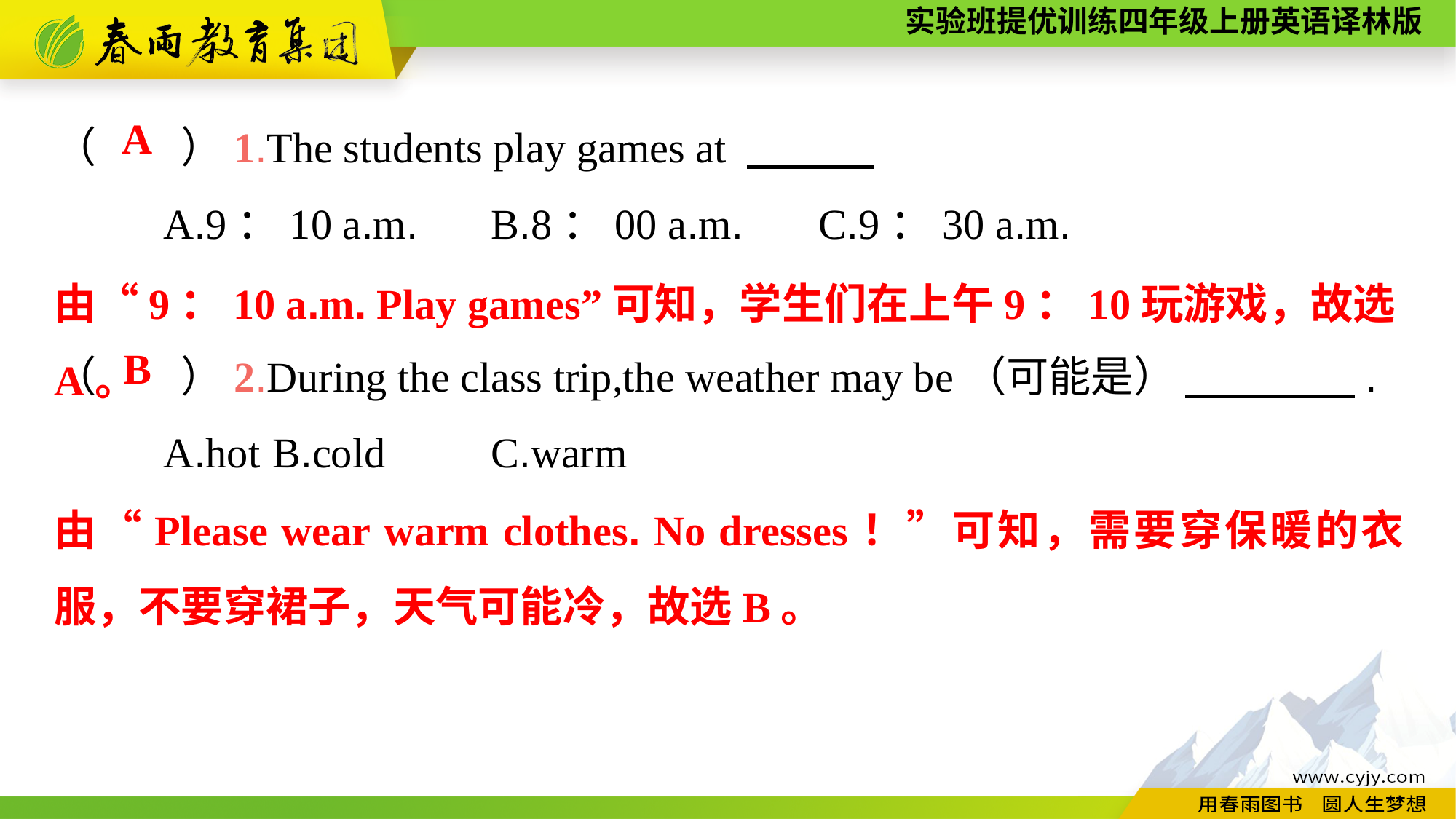

（　　）1.The students play games at
	A.9：10 a.m.	B.8：00 a.m.	C.9：30 a.m.

（　　）2.During the class trip,the weather may be（可能是） 　　　　.
	A.hot	B.cold	C.warm
A
由“9：10 a.m. Play games”可知，学生们在上午9：10玩游戏，故选A。
B
由“Please wear warm clothes. No dresses！”可知，需要穿保暖的衣服，不要穿裙子，天气可能冷，故选B。